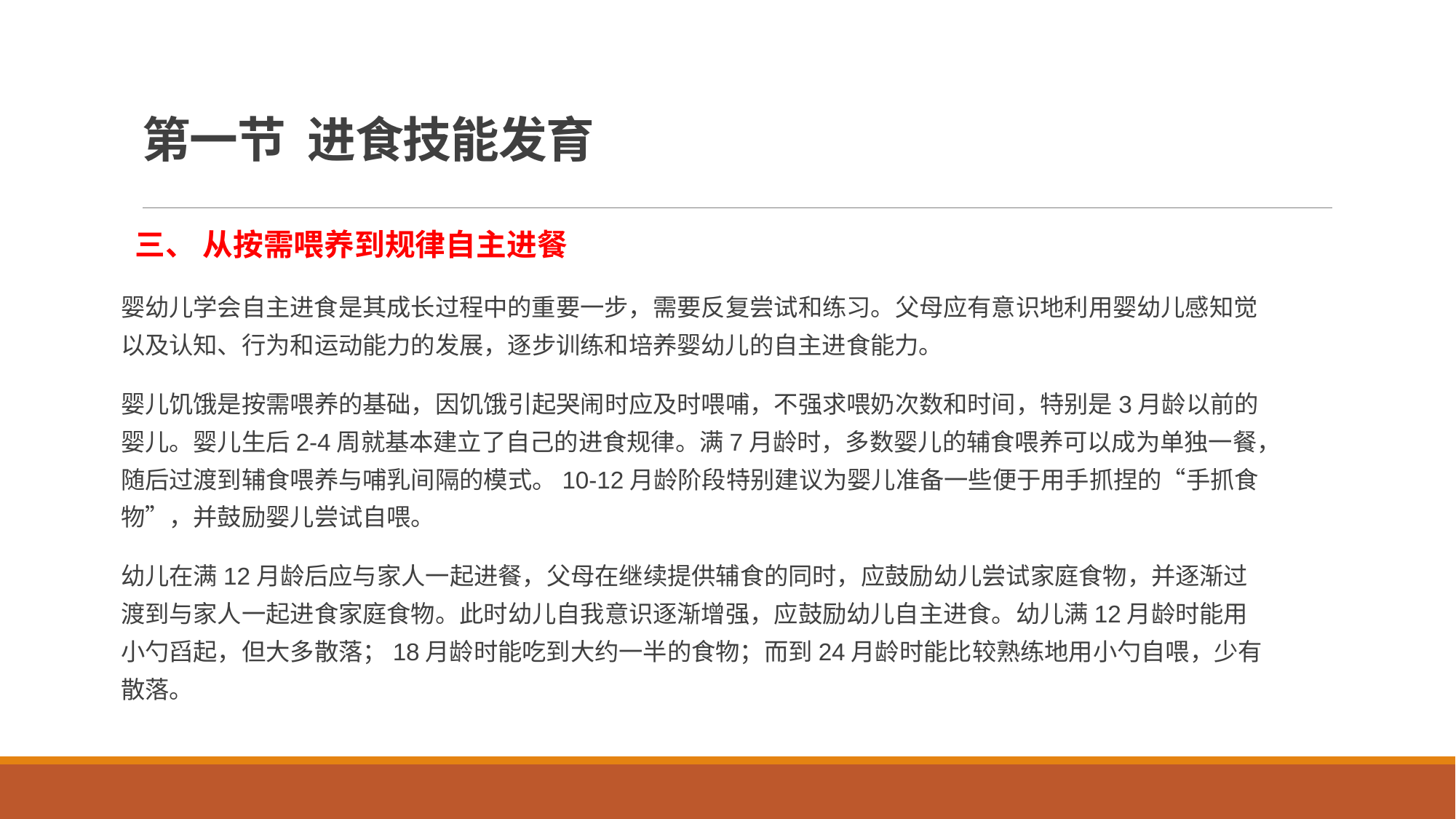

# 第一节  进食技能发育
 三、 从按需喂养到规律自主进餐
婴幼儿学会自主进食是其成长过程中的重要一步，需要反复尝试和练习。父母应有意识地利用婴幼儿感知觉以及认知、行为和运动能力的发展，逐步训练和培养婴幼儿的自主进食能力。
婴儿饥饿是按需喂养的基础，因饥饿引起哭闹时应及时喂哺，不强求喂奶次数和时间，特别是3月龄以前的婴儿。婴儿生后2-4周就基本建立了自己的进食规律。满7月龄时，多数婴儿的辅食喂养可以成为单独一餐，随后过渡到辅食喂养与哺乳间隔的模式。10-12月龄阶段特别建议为婴儿准备一些便于用手抓捏的“手抓食物”，并鼓励婴儿尝试自喂。
幼儿在满12月龄后应与家人一起进餐，父母在继续提供辅食的同时，应鼓励幼儿尝试家庭食物，并逐渐过渡到与家人一起进食家庭食物。此时幼儿自我意识逐渐增强，应鼓励幼儿自主进食。幼儿满12月龄时能用小勺舀起，但大多散落；18月龄时能吃到大约一半的食物；而到24月龄时能比较熟练地用小勺自喂，少有散落。